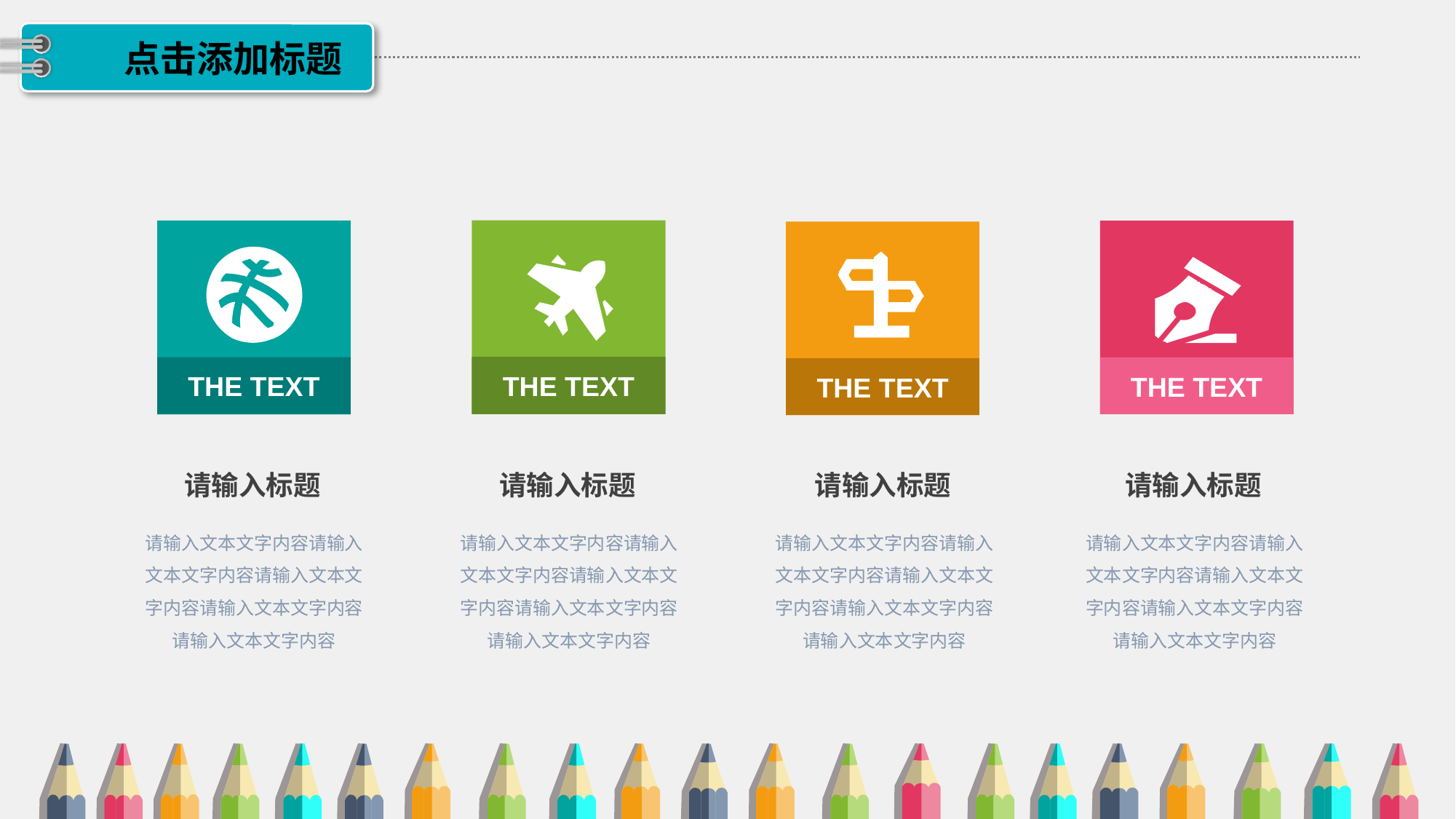

点击添加标题

THE TEXT

THE TEXT

THE TEXT

THE TEXT
68%

THE TEXT
54%

THE TEXT

请输入标题
请输入标题
请输入标题
请输入标题
请输入文本文字内容请输入文本文字内容请输入文本文字内容请输入文本文字内容请输入文本文字内容
请输入文本文字内容请输入文本文字内容请输入文本文字内容请输入文本文字内容请输入文本文字内容
请输入文本文字内容请输入文本文字内容请输入文本文字内容请输入文本文字内容请输入文本文字内容
请输入文本文字内容请输入文本文字内容请输入文本文字内容请输入文本文字内容请输入文本文字内容